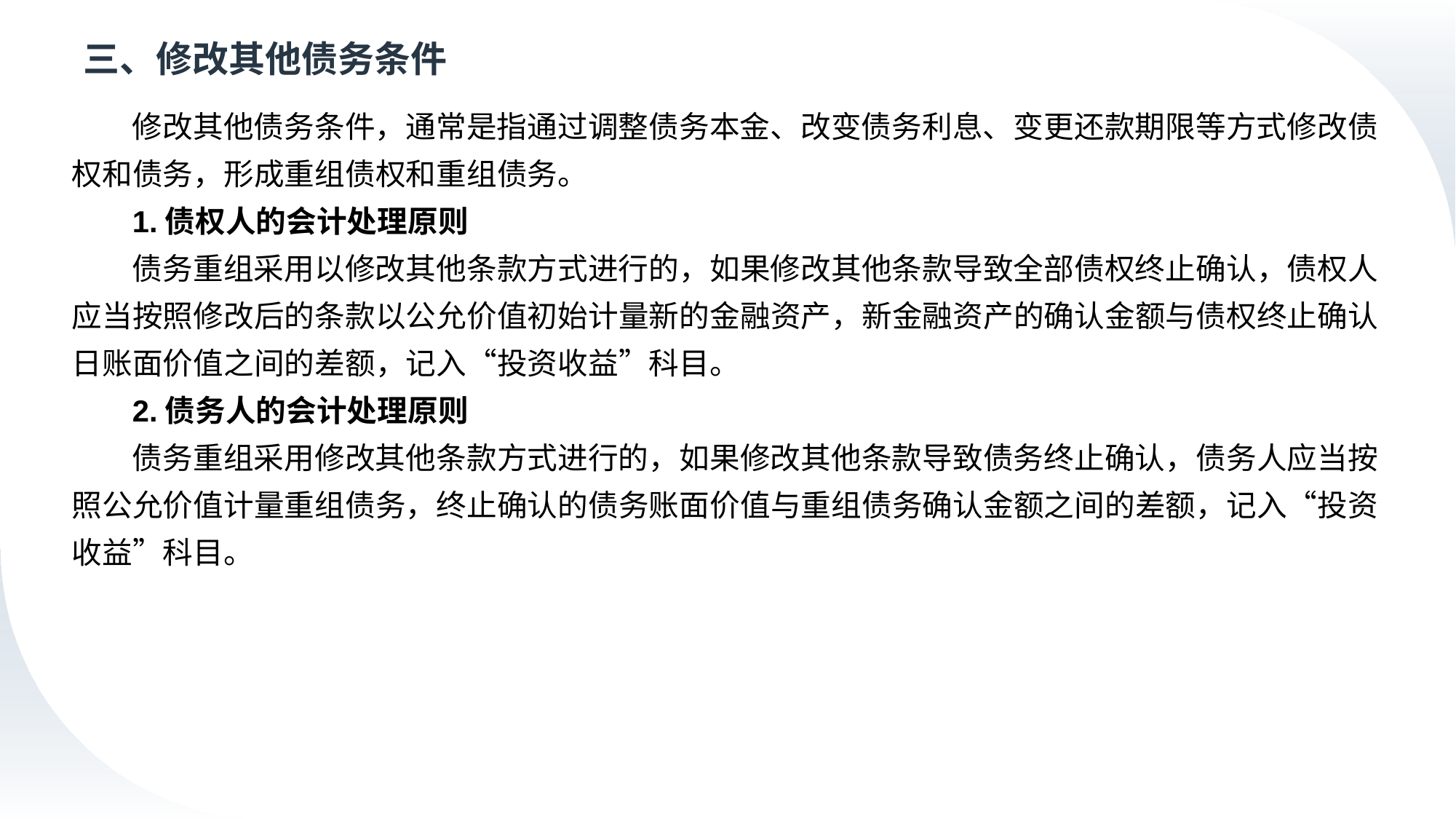

# 三、修改其他债务条件
修改其他债务条件，通常是指通过调整债务本金、改变债务利息、变更还款期限等方式修改债权和债务，形成重组债权和重组债务。
1.债权人的会计处理原则
债务重组采用以修改其他条款方式进行的，如果修改其他条款导致全部债权终止确认，债权人应当按照修改后的条款以公允价值初始计量新的金融资产，新金融资产的确认金额与债权终止确认日账面价值之间的差额，记入“投资收益”科目。
2.债务人的会计处理原则
债务重组采用修改其他条款方式进行的，如果修改其他条款导致债务终止确认，债务人应当按照公允价值计量重组债务，终止确认的债务账面价值与重组债务确认金额之间的差额，记入“投资收益”科目。